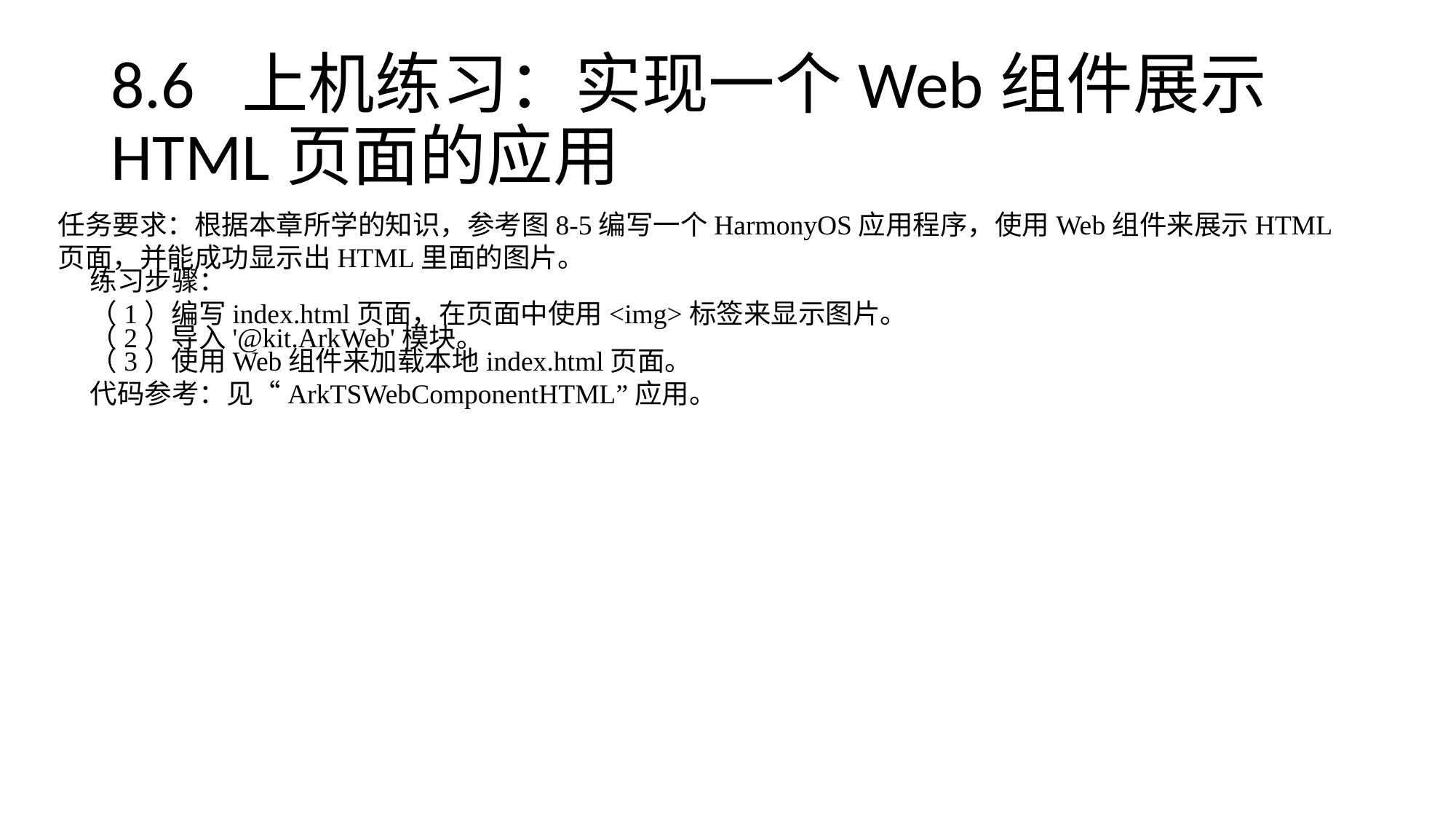

# 8.6  上机练习：实现一个Web组件展示HTML页面的应用
任务要求：根据本章所学的知识，参考图8-5编写一个HarmonyOS应用程序，使用Web组件来展示HTML页面，并能成功显示出HTML里面的图片。
练习步骤：
（1）编写index.html页面，在页面中使用<img>标签来显示图片。
（2）导入'@kit.ArkWeb'模块。
（3）使用Web组件来加载本地index.html页面。
代码参考：见“ArkTSWebComponentHTML”应用。